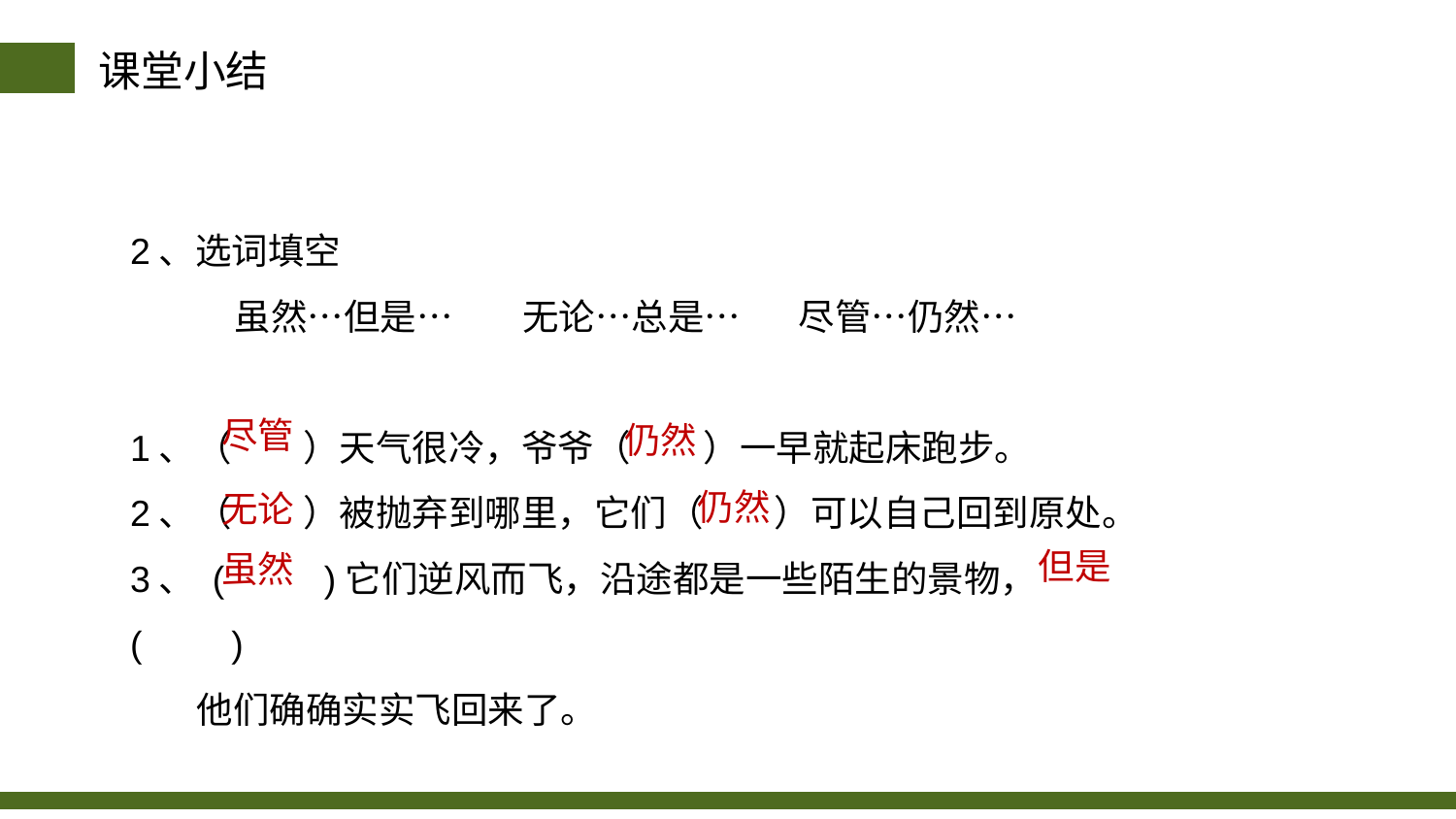

课堂小结
2、选词填空
        虽然…但是…      无论…总是…       尽管…仍然…

1、（     ）天气很冷，爷爷（    ）一早就起床跑步。
2、（     ）被抛弃到哪里，它们（     ）可以自己回到原处。
3、 (         )它们逆风而飞，沿途都是一些陌生的景物，(        )
       他们确确实实飞回来了。
尽管
仍然
仍然
无论
但是
虽然